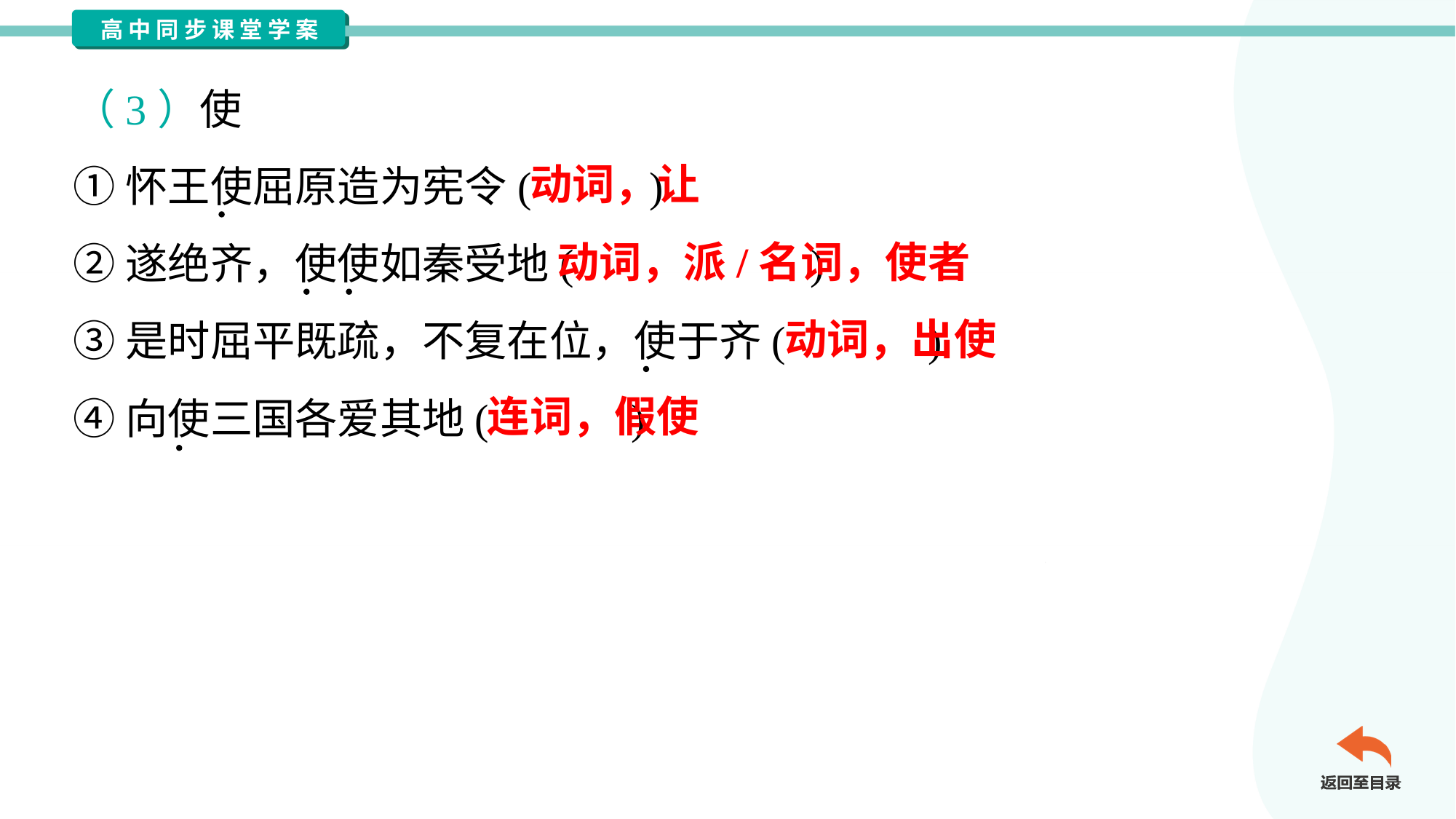

（3）使
①怀王使屈原造为宪令(          )
②遂绝齐，使使如秦受地(                    )
③是时屈平既疏，不复在位，使于齐(            )
④向使三国各爱其地(            )
动词，让
动词，派/名词，使者

动词，出使

连词，假使